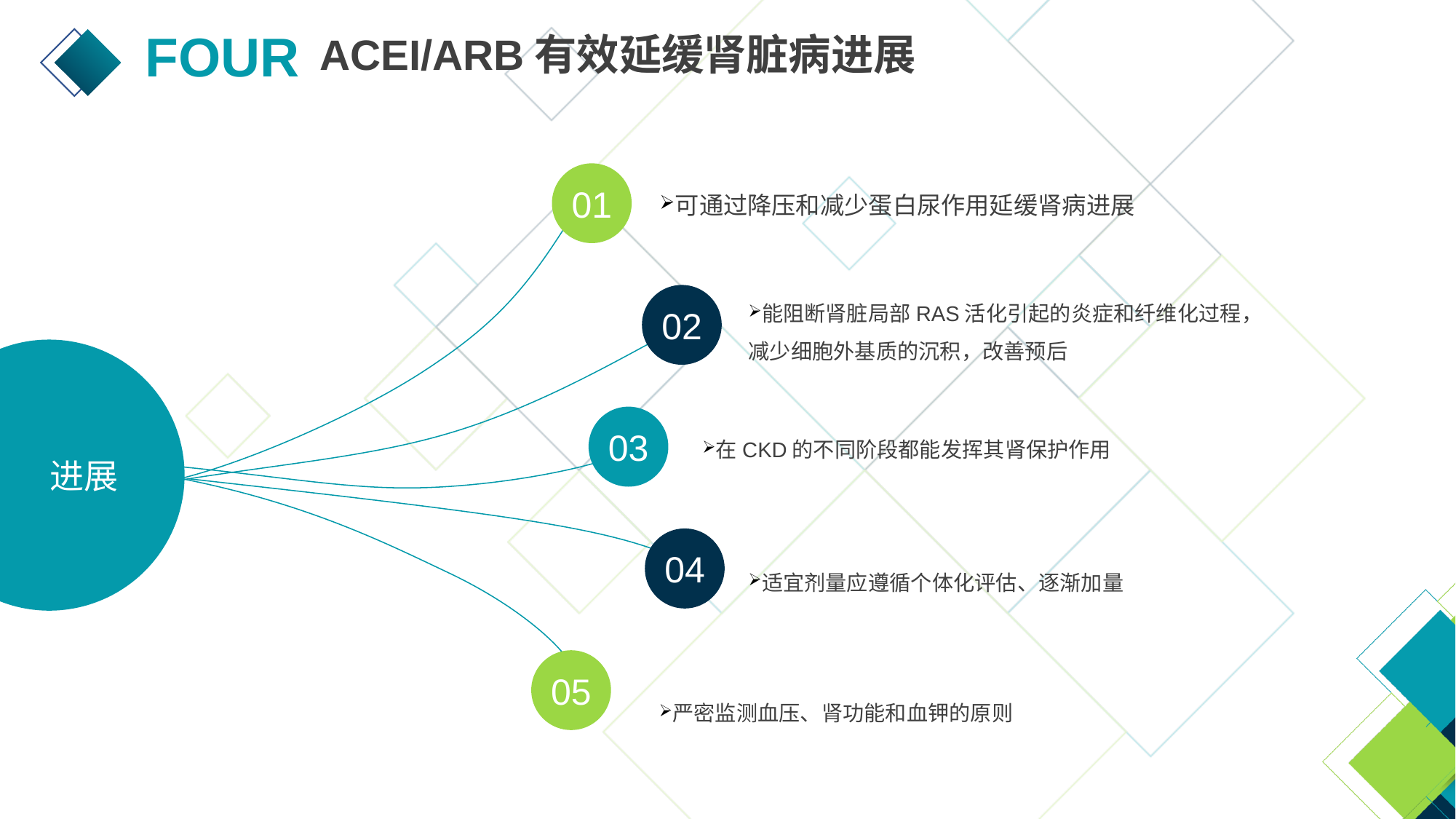

FOUR
ACEI/ARB有效延缓肾脏病进展
01
可通过降压和减少蛋白尿作用延缓肾病进展

能阻断肾脏局部RAS活化引起的炎症和纤维化过程，减少细胞外基质的沉积，改善预后
02
进展
03
在CKD的不同阶段都能发挥其肾保护作用
04
适宜剂量应遵循个体化评估、逐渐加量
05
严密监测血压、肾功能和血钾的原则